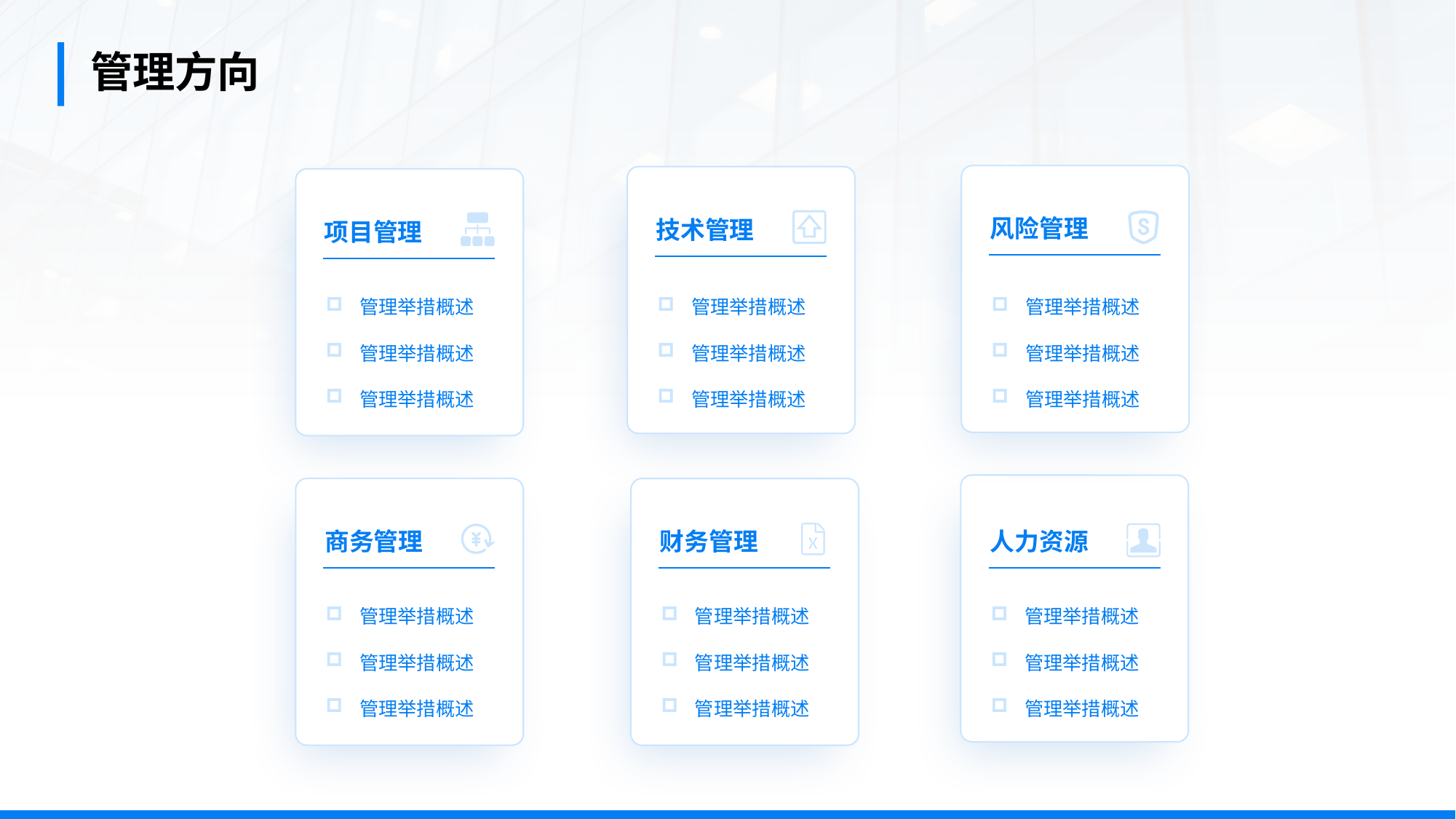

管理方向

风险管理
技术管理

项目管理

  管理举措概述
  管理举措概述
  管理举措概述
  管理举措概述
  管理举措概述
  管理举措概述
  管理举措概述
  管理举措概述
  管理举措概述

商务管理
财务管理
人力资源

  管理举措概述
  管理举措概述
  管理举措概述
  管理举措概述
  管理举措概述
  管理举措概述
  管理举措概述
  管理举措概述
  管理举措概述